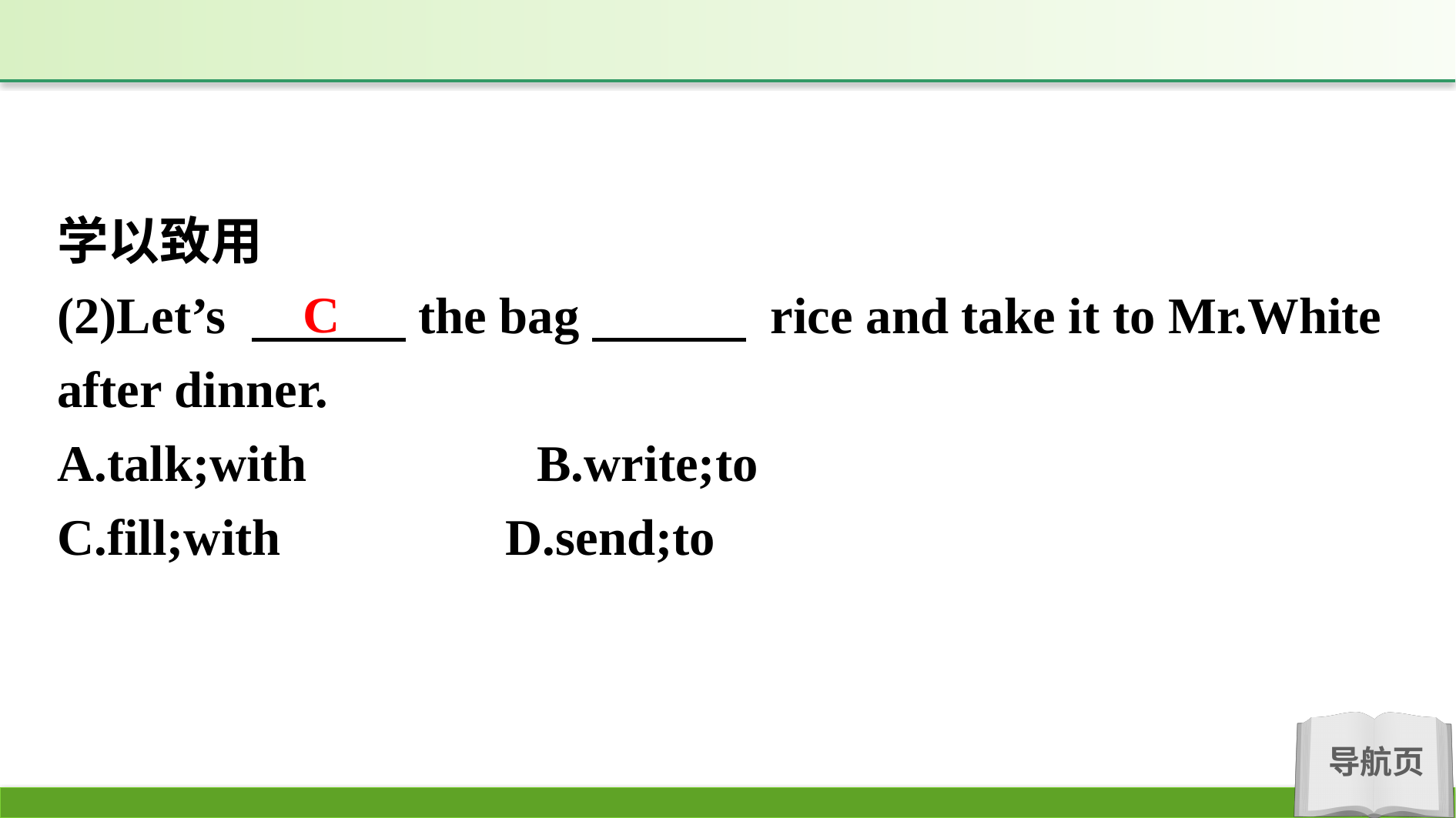

学以致用
(2)Let’s 　　　the bag　　　 rice and take it to Mr.White after dinner.
A.talk;with　　　　B.write;to
C.fill;with		    D.send;to
C